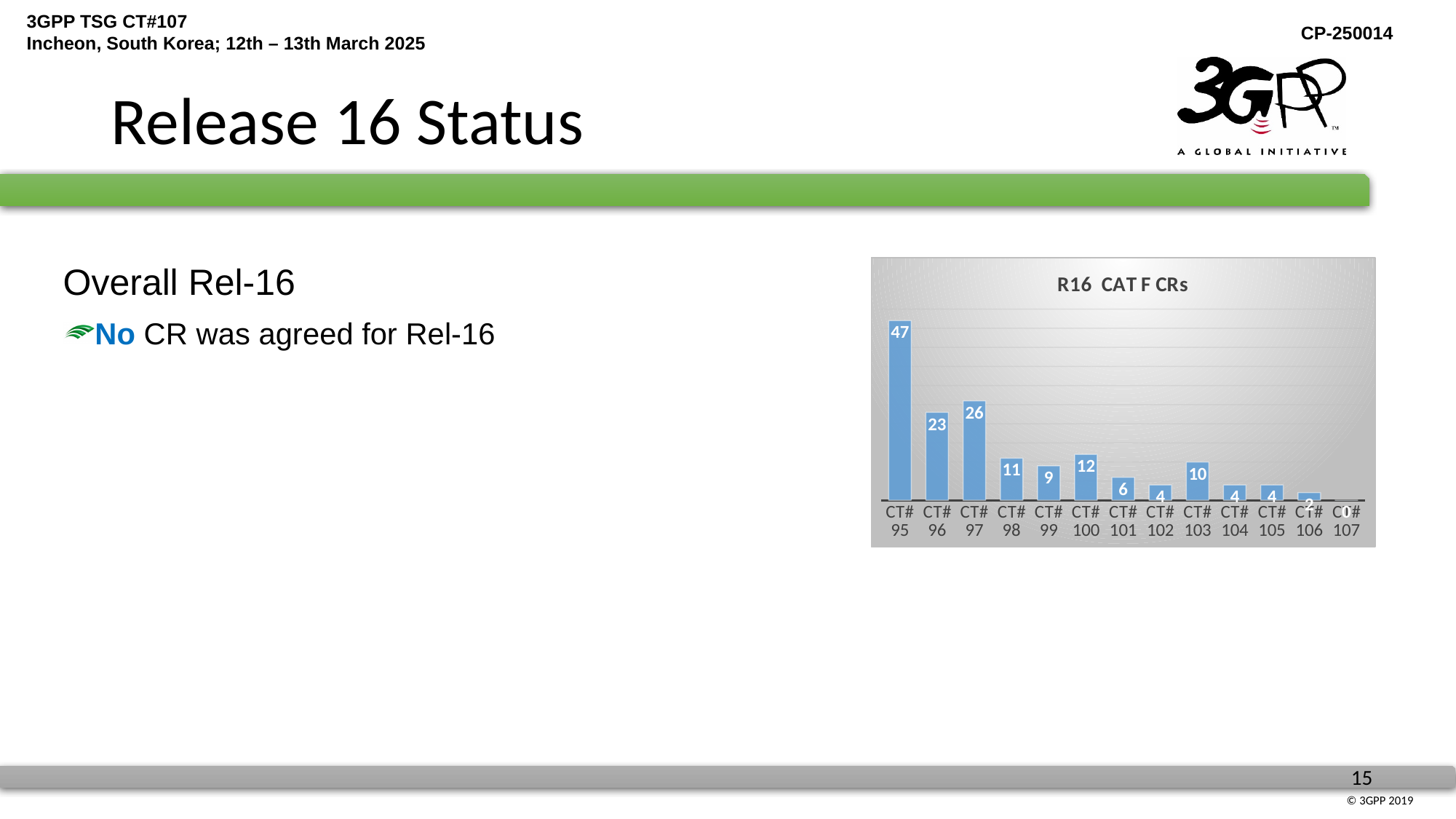

# Release 16 Status

### Chart: R16  CAT F CRs

| Category | 系列 1 |
|---|---|
| CT#95 | 47.0 |
| CT#96 | 23.0 |
| CT#97 | 26.0 |
| CT#98 | 11.0 |
| CT#99 | 9.0 |
| CT#100 | 12.0 |
| CT#101 | 6.0 |
| CT#102 | 4.0 |
| CT#103 | 10.0 |
| CT#104 | 4.0 |
| CT#105 | 4.0 |
| CT#106 | 2.0 |
| CT#107 | 0.0 |
Overall Rel-16
No CR was agreed for Rel-16